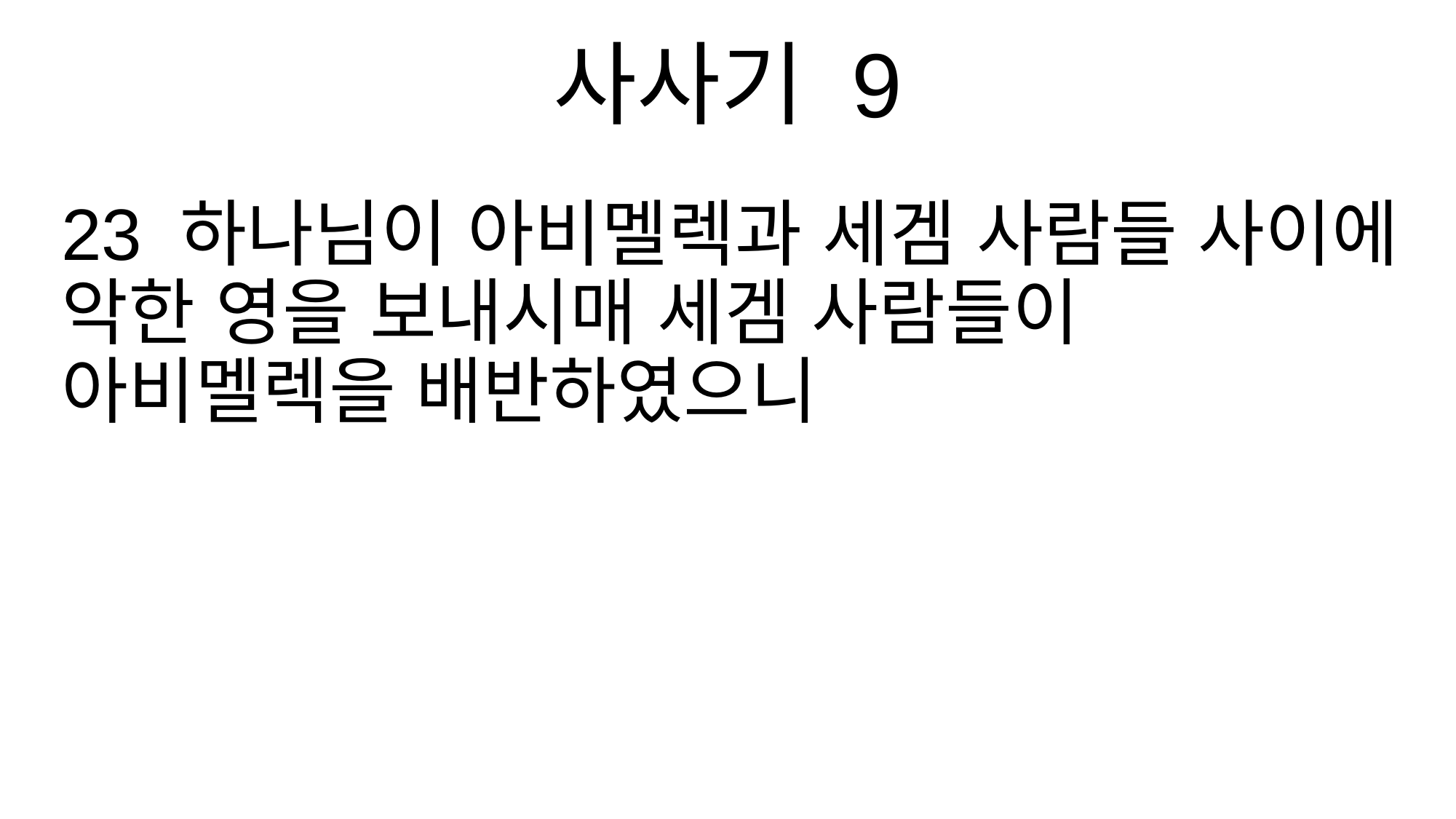

사사기 9
23 하나님이 아비멜렉과 세겜 사람들 사이에 악한 영을 보내시매 세겜 사람들이 아비멜렉을 배반하였으니